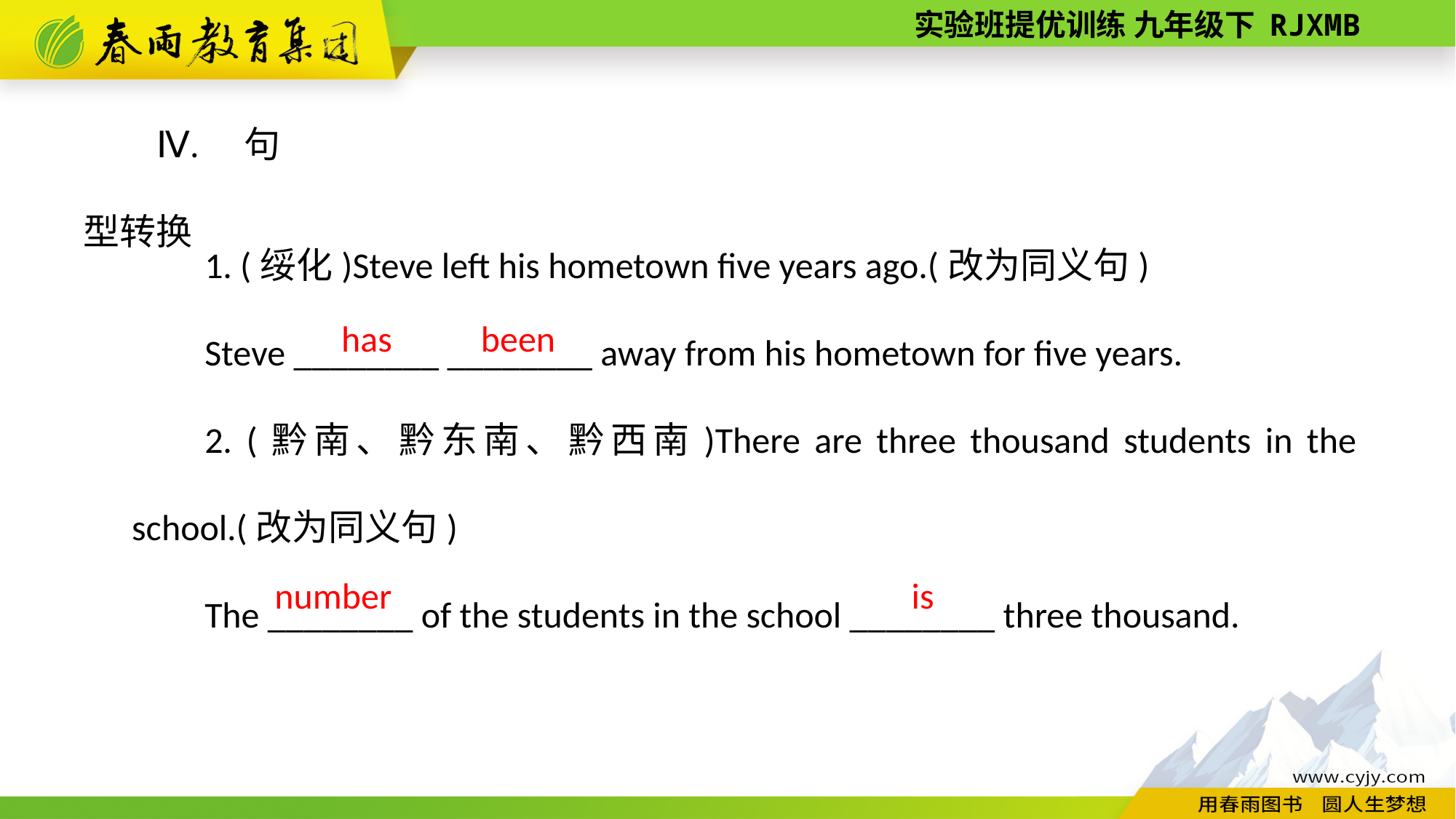

Ⅳ. 句型转换
1. (绥化)Steve left his hometown five years ago.(改为同义句)
Steve ________ ________ away from his hometown for five years.
2. (黔南、黔东南、黔西南)There are three thousand students in the school.(改为同义句)
The ________ of the students in the school ________ three thousand.
been
has
is
number